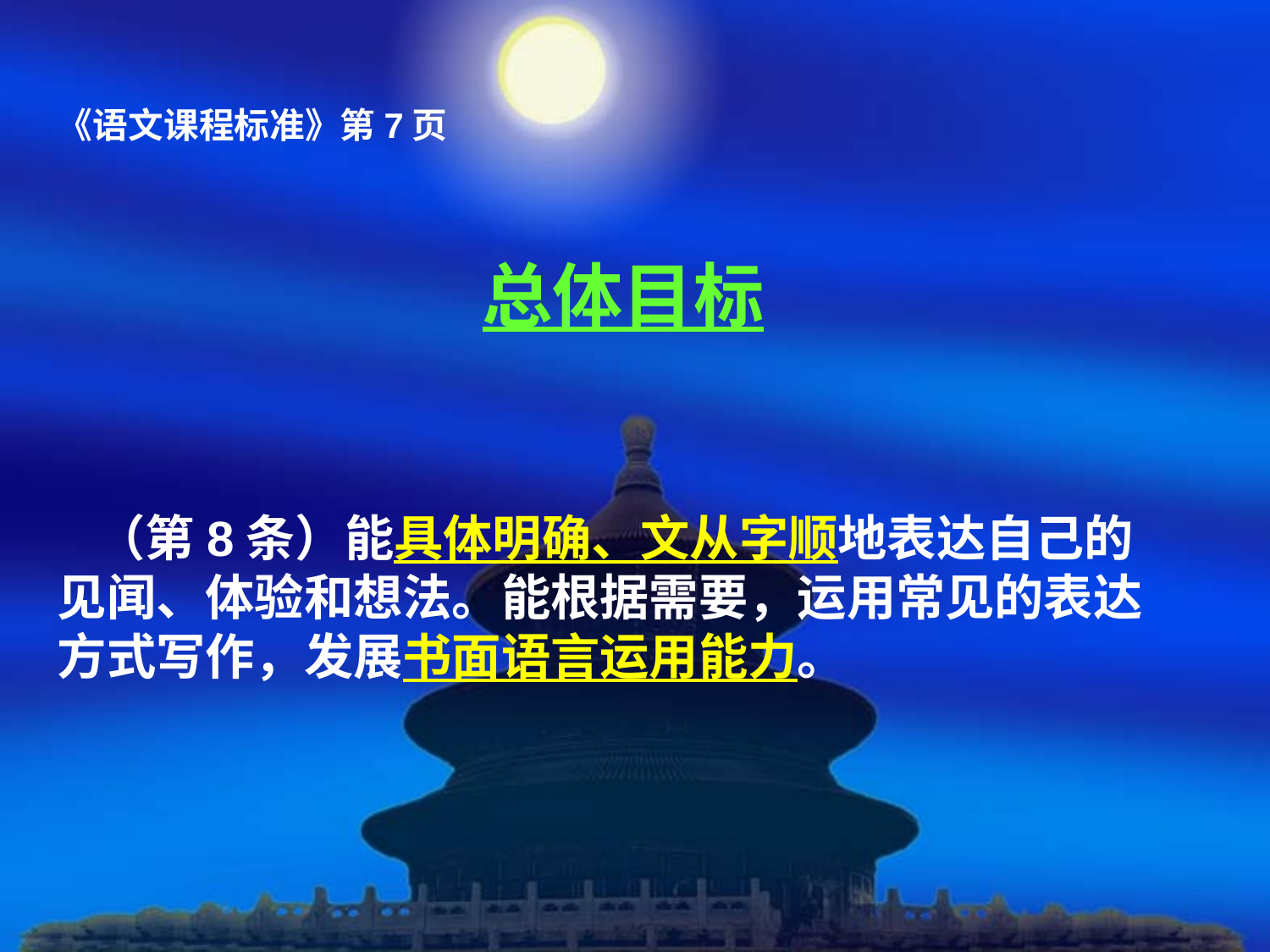

《语文课程标准》第7页

总体目标

   （第8条）能具体明确、文从字顺地表达自己的
见闻、体验和想法。能根据需要，运用常见的表达
方式写作，发展书面语言运用能力。